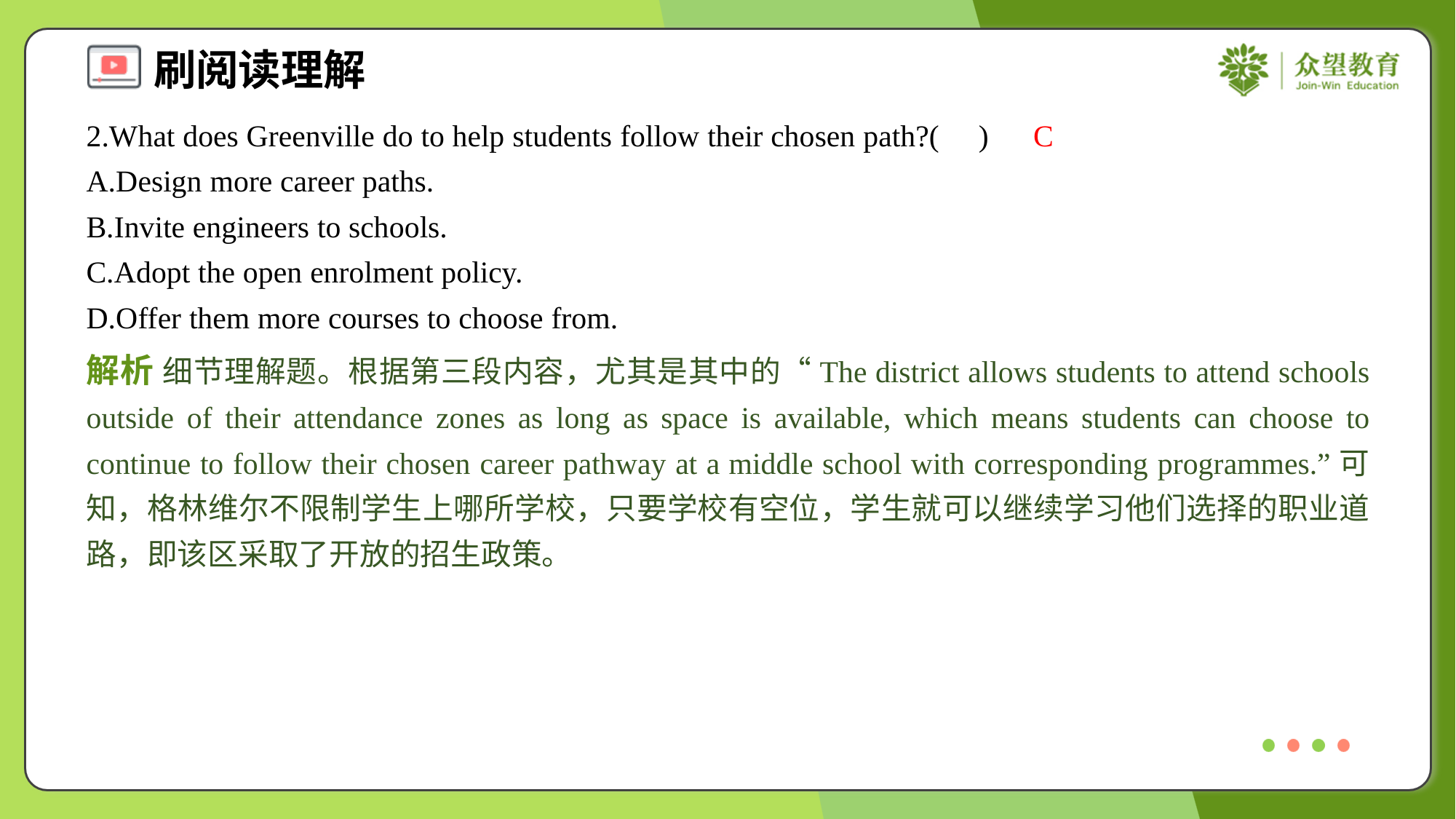

2.What does Greenville do to help students follow their chosen path?(     )
C
A.Design more career paths.
B.Invite engineers to schools.
C.Adopt the open enrolment policy.
D.Offer them more courses to choose from.
解析 细节理解题。根据第三段内容，尤其是其中的“The district allows students to attend schools outside of their attendance zones as long as space is available, which means students can choose to continue to follow their chosen career pathway at a middle school with corresponding programmes.”可知，格林维尔不限制学生上哪所学校，只要学校有空位，学生就可以继续学习他们选择的职业道路，即该区采取了开放的招生政策。